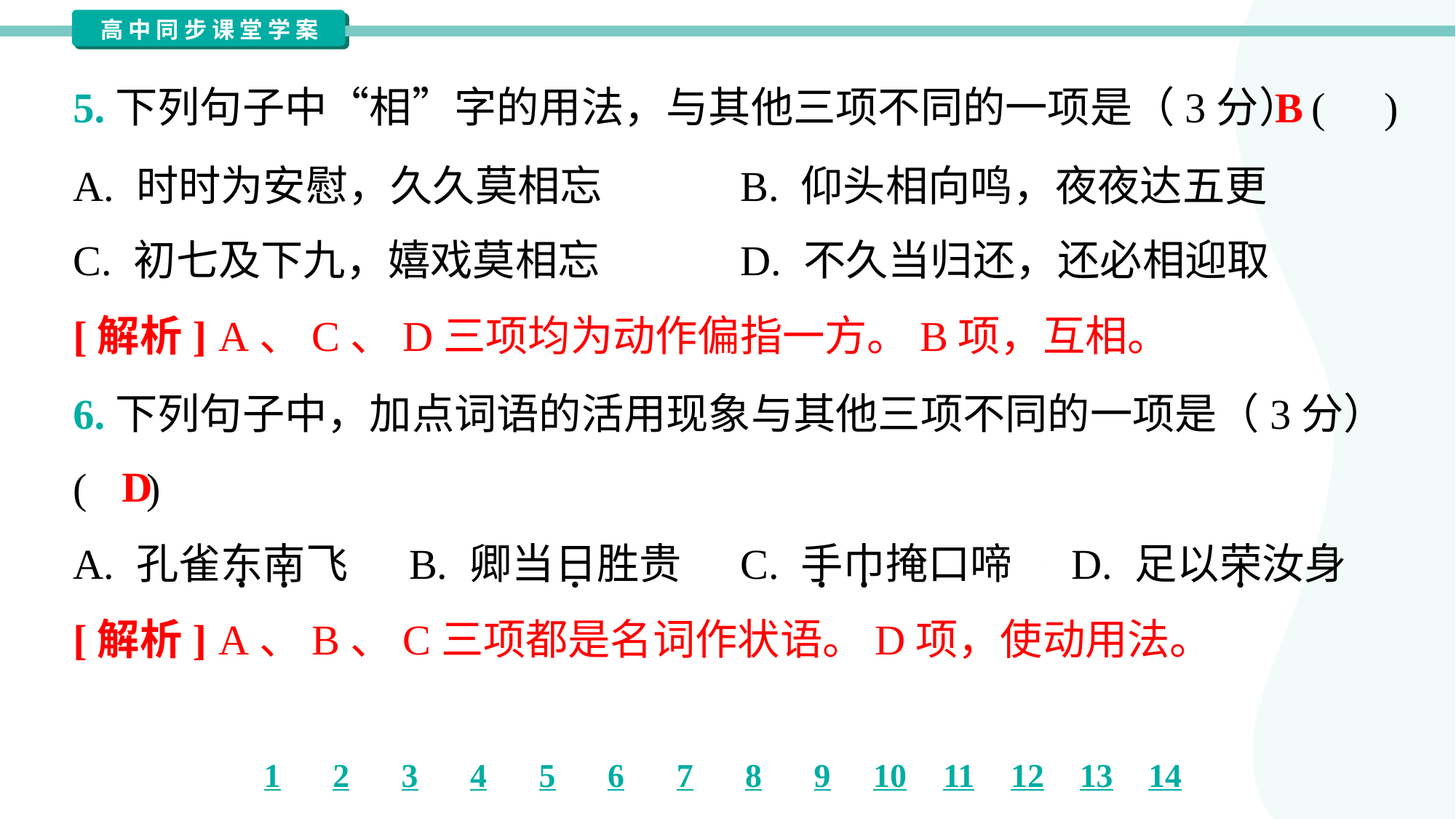

B
5.下列句子中“相”字的用法，与其他三项不同的一项是（3分）(     )
A. 时时为安慰，久久莫相忘	B. 仰头相向鸣，夜夜达五更
C. 初七及下九，嬉戏莫相忘	D. 不久当归还，还必相迎取
[解析] A、C、D三项均为动作偏指一方。B项，互相。
6.下列句子中，加点词语的活用现象与其他三项不同的一项是（3分）
(     )
D
A. 孔雀东南飞	B. 卿当日胜贵	C. 手巾掩口啼	D. 足以荣汝身

[解析] A、B、C三项都是名词作状语。D项，使动用法。